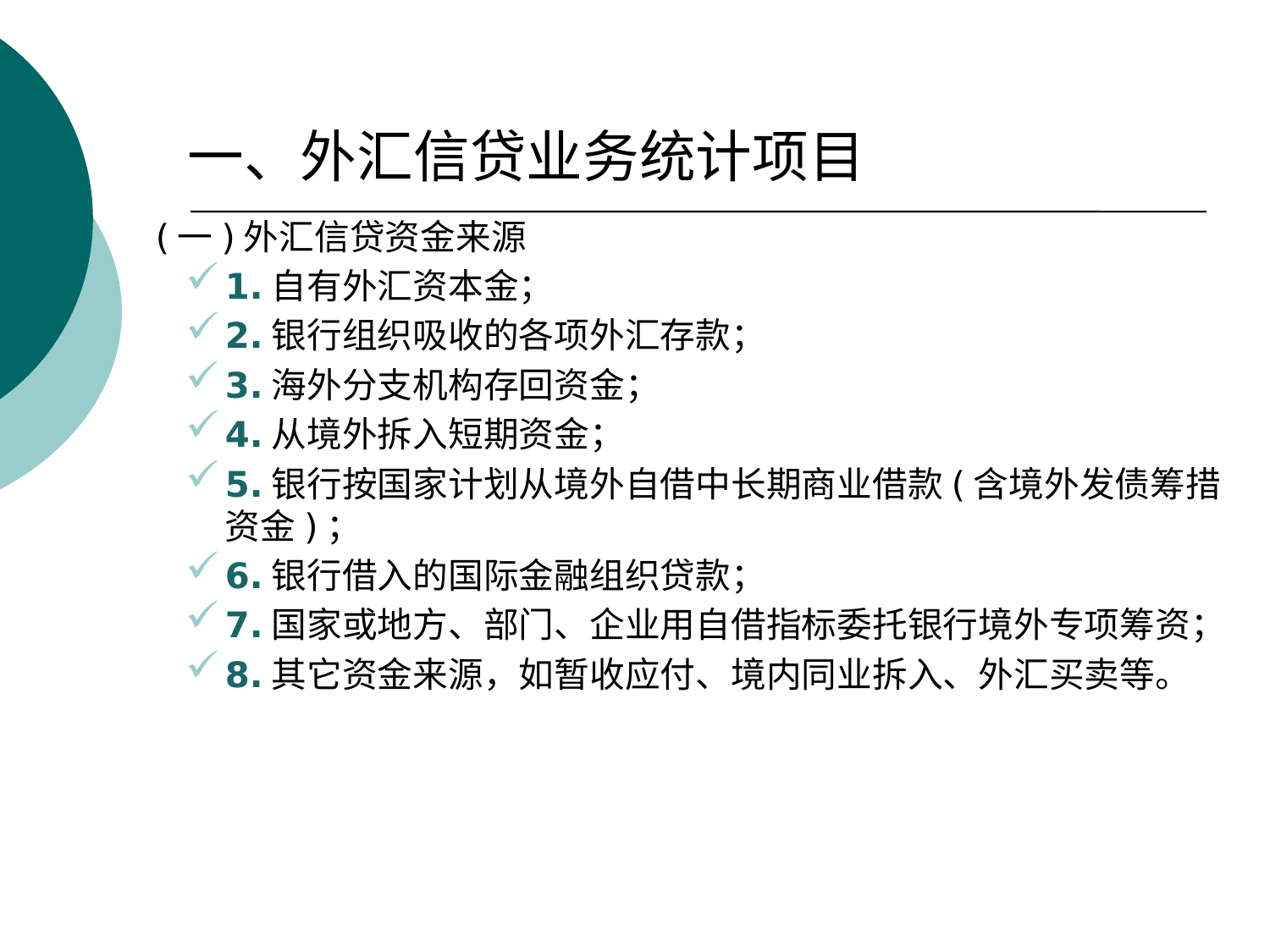

# 一、外汇信贷业务统计项目
   (一)外汇信贷资金来源
1.自有外汇资本金；
2.银行组织吸收的各项外汇存款；
3.海外分支机构存回资金；
4.从境外拆入短期资金；
5.银行按国家计划从境外自借中长期商业借款(含境外发债筹措资金)；
6.银行借入的国际金融组织贷款；
7.国家或地方、部门、企业用自借指标委托银行境外专项筹资；
8.其它资金来源，如暂收应付、境内同业拆入、外汇买卖等。